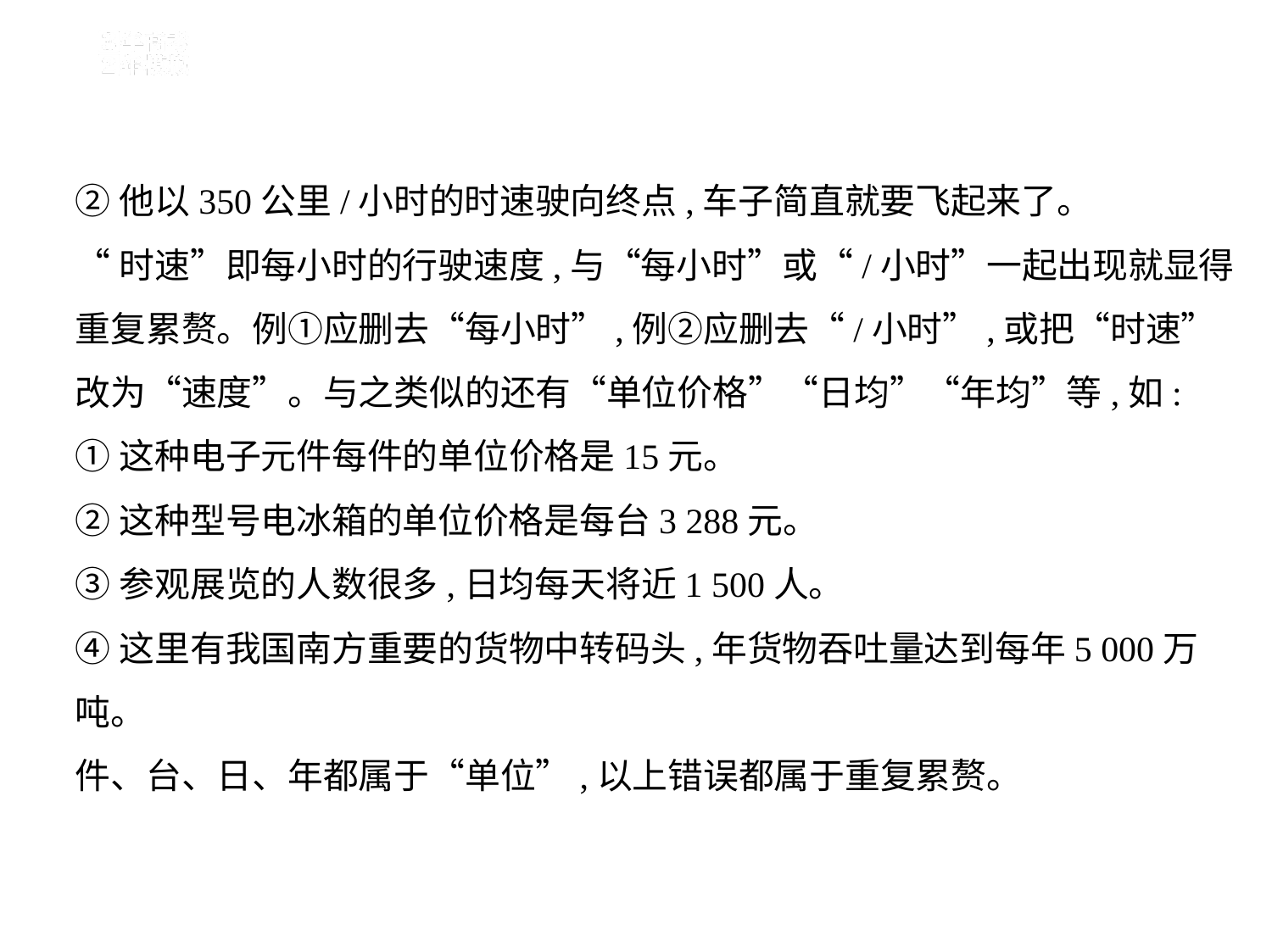

②他以350公里/小时的时速驶向终点,车子简直就要飞起来了。
“时速”即每小时的行驶速度,与“每小时”或“/小时”一起出现就显得
重复累赘。例①应删去“每小时”,例②应删去“/小时”,或把“时速”
改为“速度”。与之类似的还有“单位价格”“日均”“年均”等,如:
①这种电子元件每件的单位价格是15元。
②这种型号电冰箱的单位价格是每台3 288元。
③参观展览的人数很多,日均每天将近1 500人。
④这里有我国南方重要的货物中转码头,年货物吞吐量达到每年5 000万
吨。
件、台、日、年都属于“单位”,以上错误都属于重复累赘。